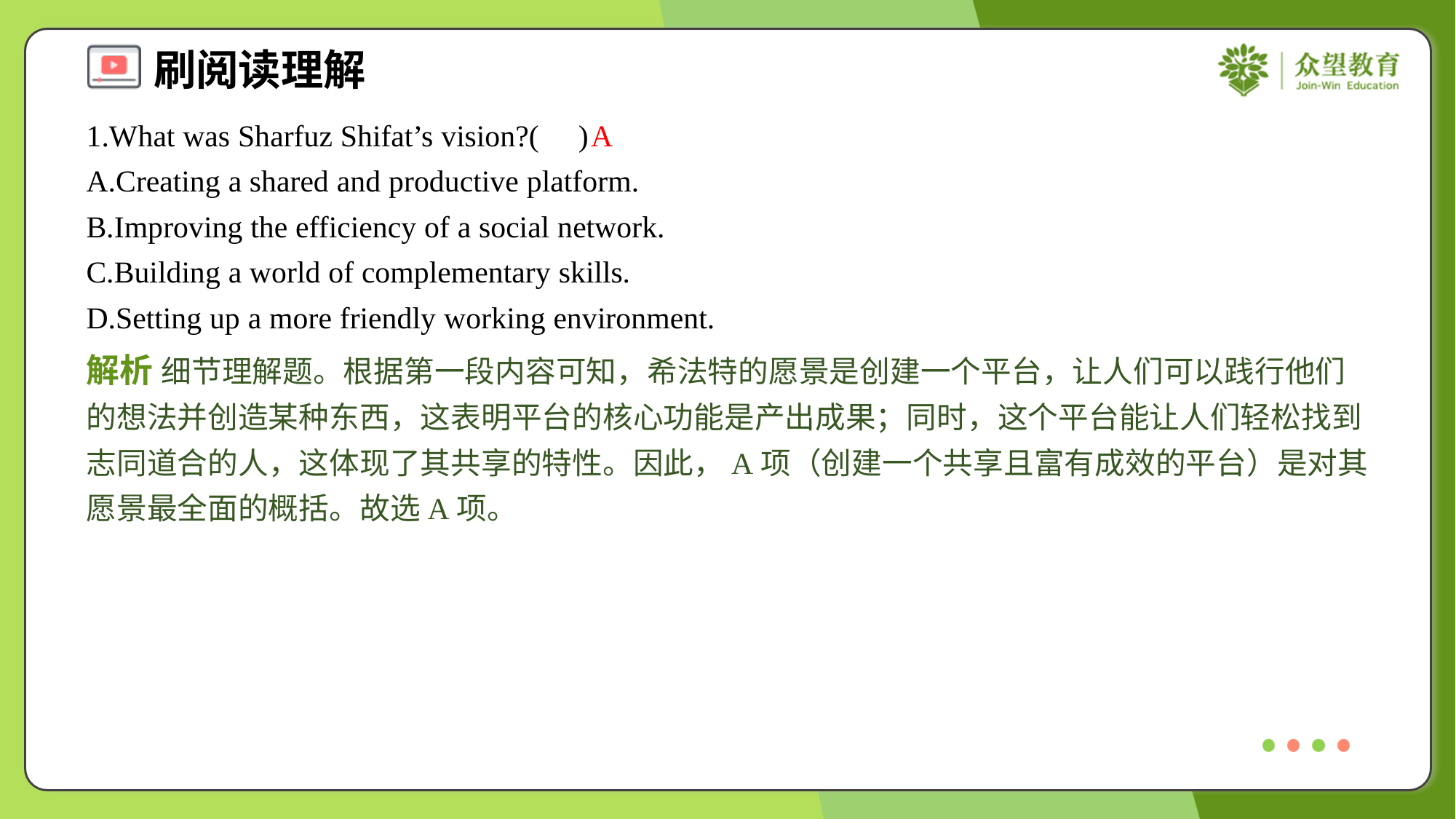

1.What was Sharfuz Shifat’s vision?(     )
A
A.Creating a shared and productive platform.
B.Improving the efficiency of a social network.
C.Building a world of complementary skills.
D.Setting up a more friendly working environment.
解析 细节理解题。根据第一段内容可知，希法特的愿景是创建一个平台，让人们可以践行他们的想法并创造某种东西，这表明平台的核心功能是产出成果；同时，这个平台能让人们轻松找到志同道合的人，这体现了其共享的特性。因此，A项（创建一个共享且富有成效的平台）是对其愿景最全面的概括。故选A项。